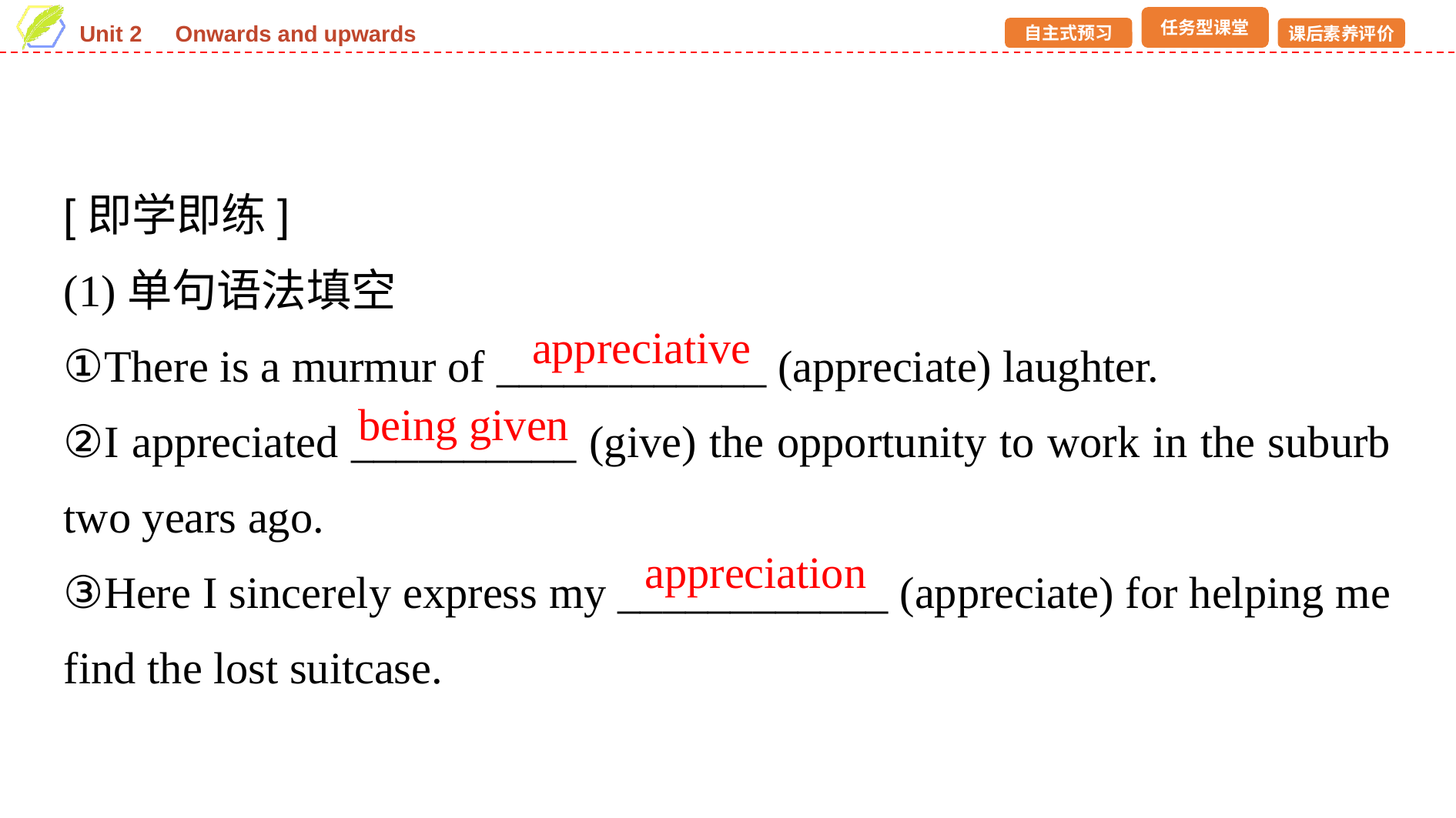

[即学即练]
(1)单句语法填空
①There is a murmur of ____________ (appreciate) laughter.
②I appreciated __________ (give) the opportunity to work in the suburb two years ago.
③Here I sincerely express my ____________ (appreciate) for helping me find the lost suitcase.
appreciative
being given
appreciation